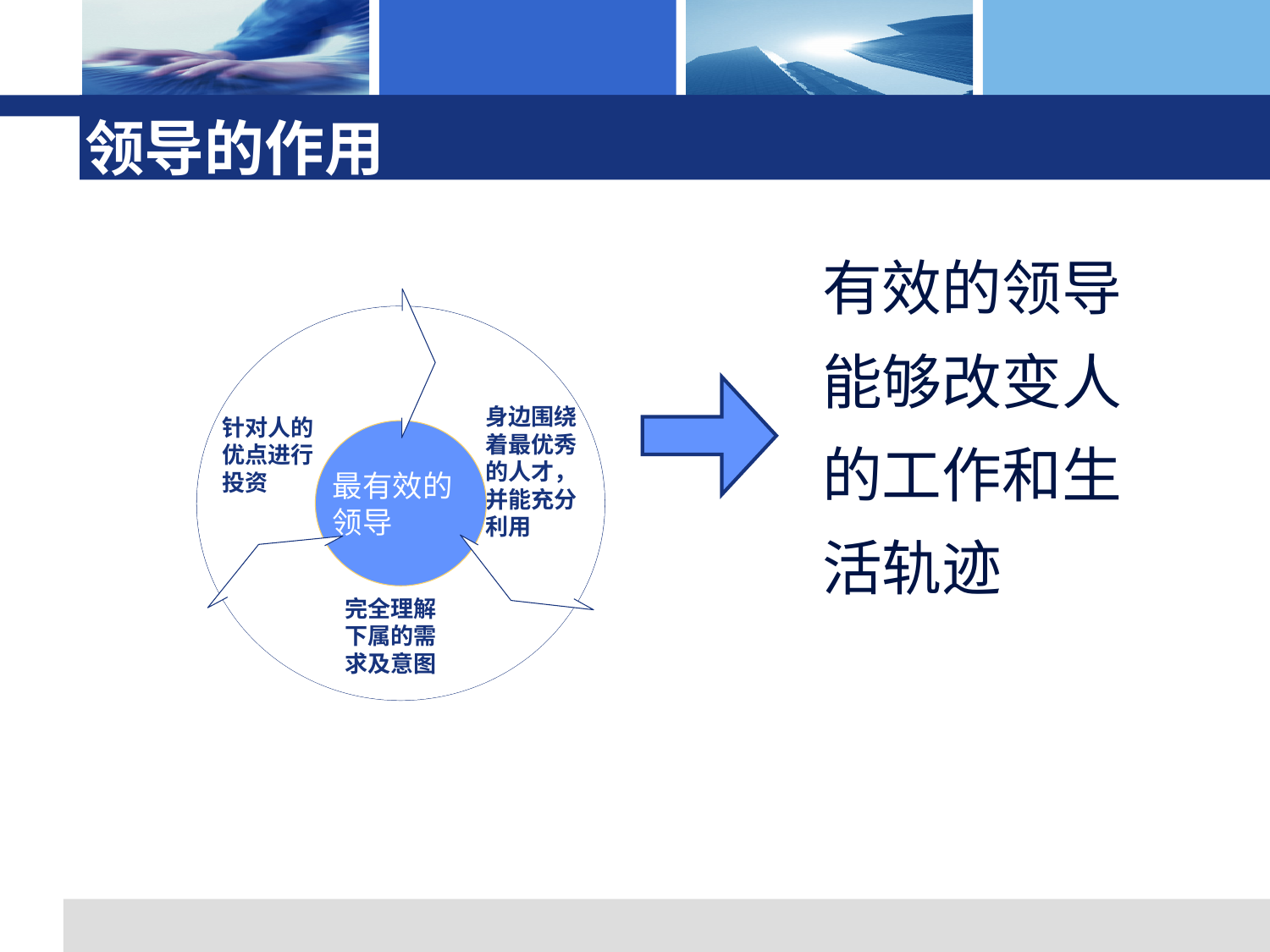

领导的作用

身边围绕着最优秀的人才，并能充分利用
针对人的优点进行投资

最有效的
领导

完全理解下属的需求及意图
有效的领导能够改变人的工作和生活轨迹